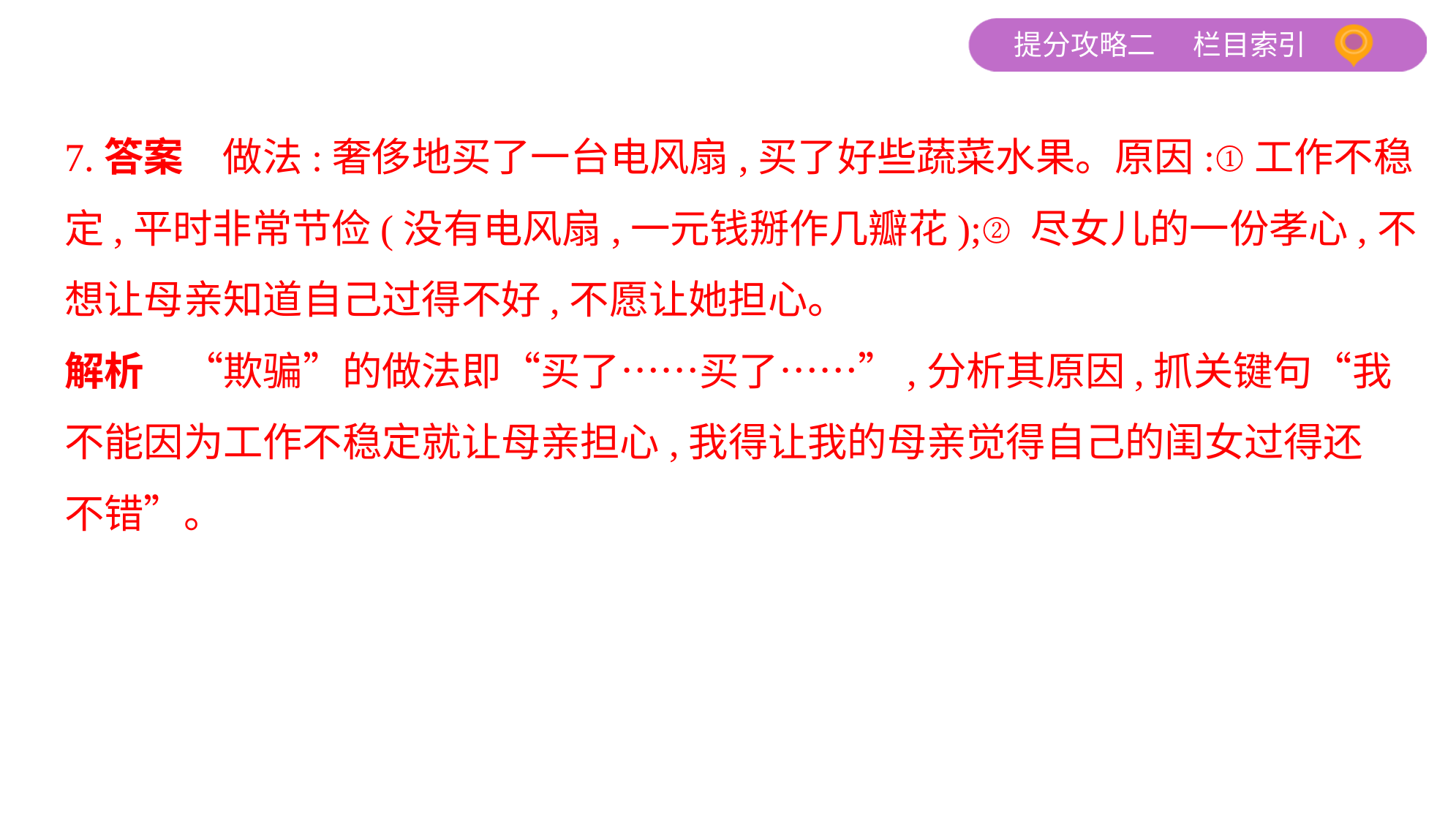

7.答案　做法:奢侈地买了一台电风扇,买了好些蔬菜水果。原因:①工作不稳
定,平时非常节俭(没有电风扇,一元钱掰作几瓣花);②尽女儿的一份孝心,不
想让母亲知道自己过得不好,不愿让她担心。
解析　“欺骗”的做法即“买了……买了……”,分析其原因,抓关键句“我
不能因为工作不稳定就让母亲担心,我得让我的母亲觉得自己的闺女过得还
不错”。